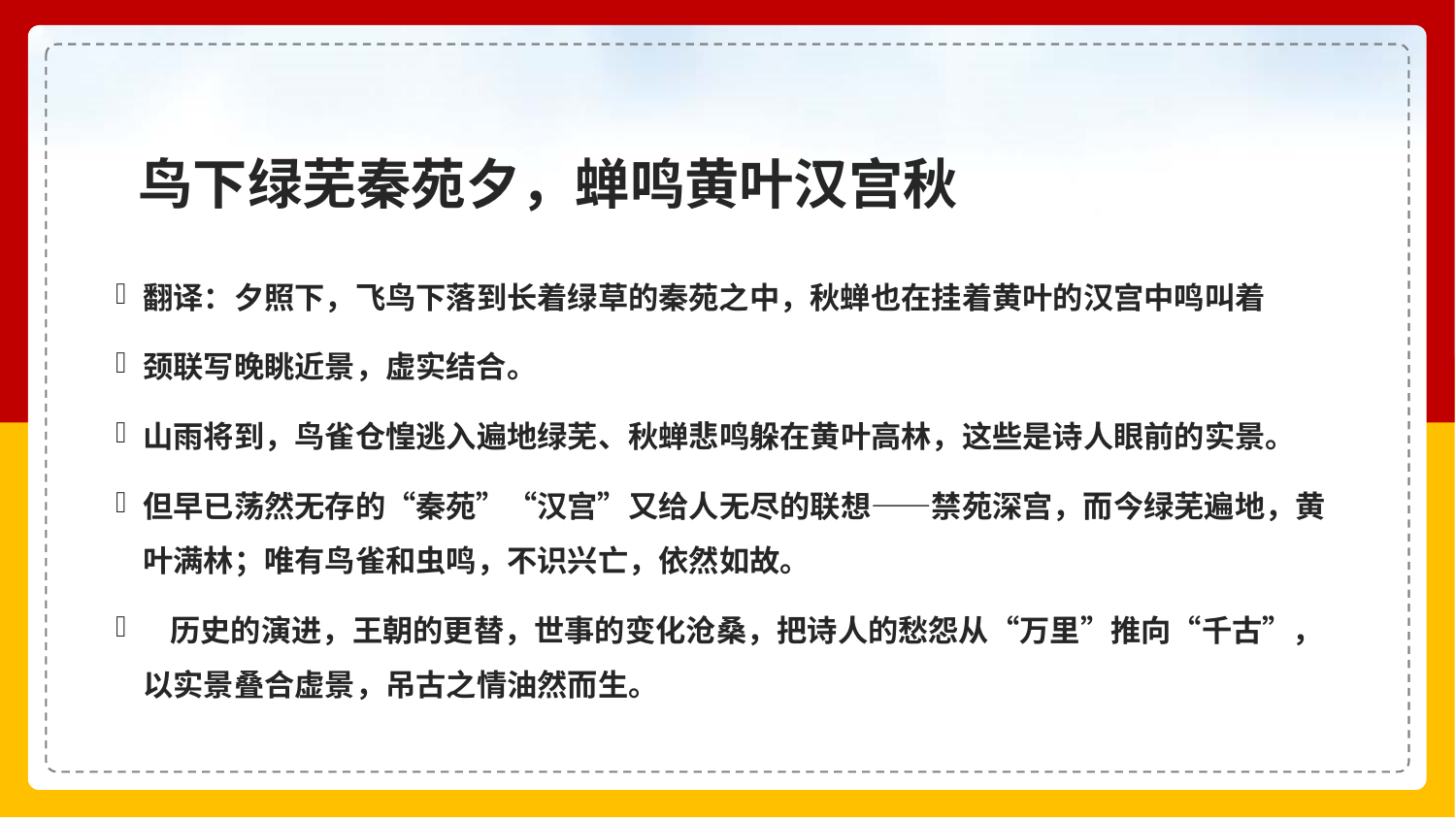

# 鸟下绿芜秦苑夕，蝉鸣黄叶汉宫秋
翻译：夕照下，飞鸟下落到长着绿草的秦苑之中，秋蝉也在挂着黄叶的汉宫中鸣叫着
颈联写晚眺近景，虚实结合。
山雨将到，鸟雀仓惶逃入遍地绿芜、秋蝉悲鸣躲在黄叶高林，这些是诗人眼前的实景。
但早已荡然无存的“秦苑”“汉宫”又给人无尽的联想——禁苑深宫，而今绿芜遍地，黄叶满林；唯有鸟雀和虫鸣，不识兴亡，依然如故。
   历史的演进，王朝的更替，世事的变化沧桑，把诗人的愁怨从“万里”推向“千古”，以实景叠合虚景，吊古之情油然而生。